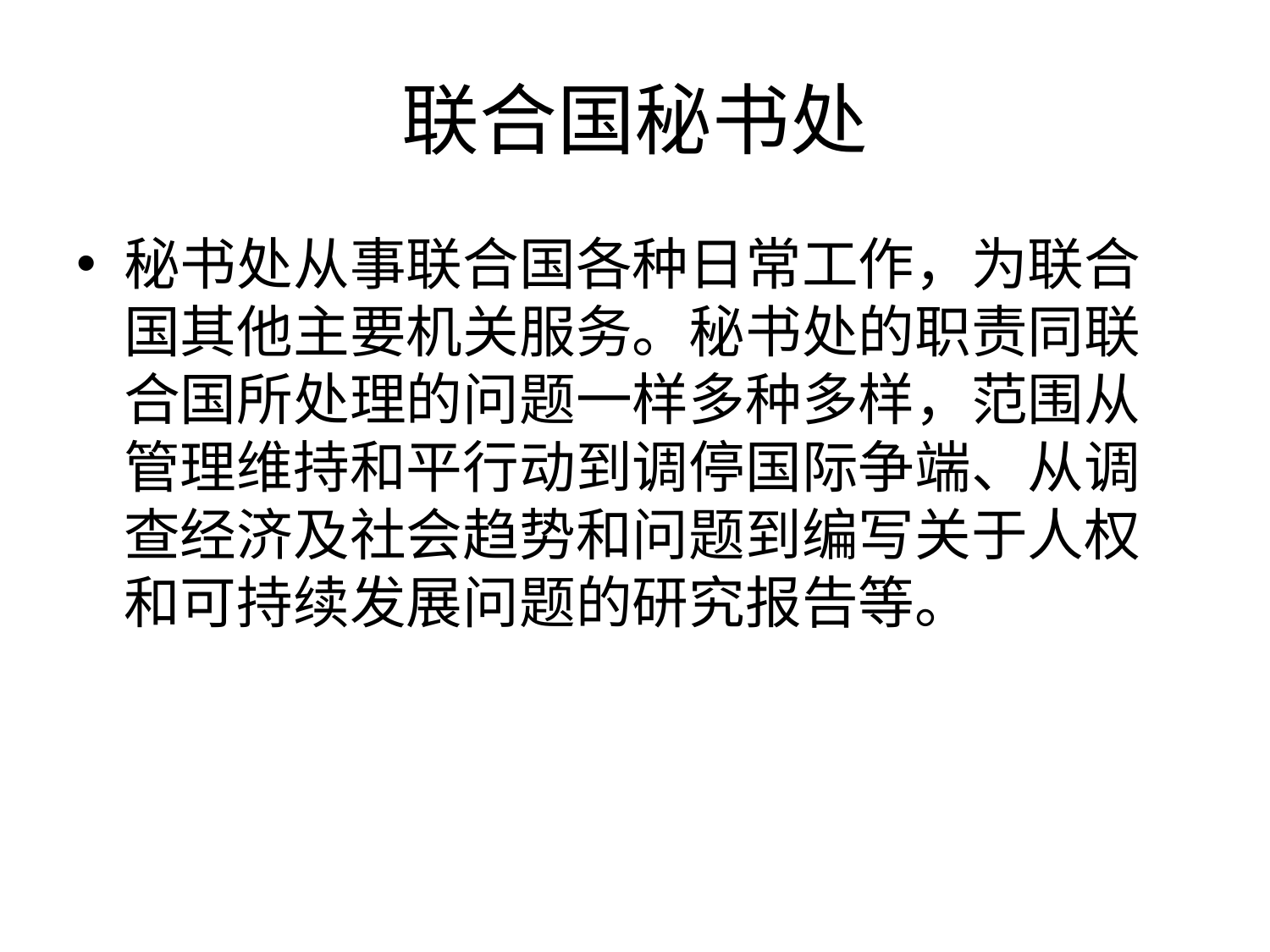

# 联合国秘书处
秘书处从事联合国各种日常工作，为联合国其他主要机关服务。秘书处的职责同联合国所处理的问题一样多种多样，范围从管理维持和平行动到调停国际争端、从调查经济及社会趋势和问题到编写关于人权和可持续发展问题的研究报告等。